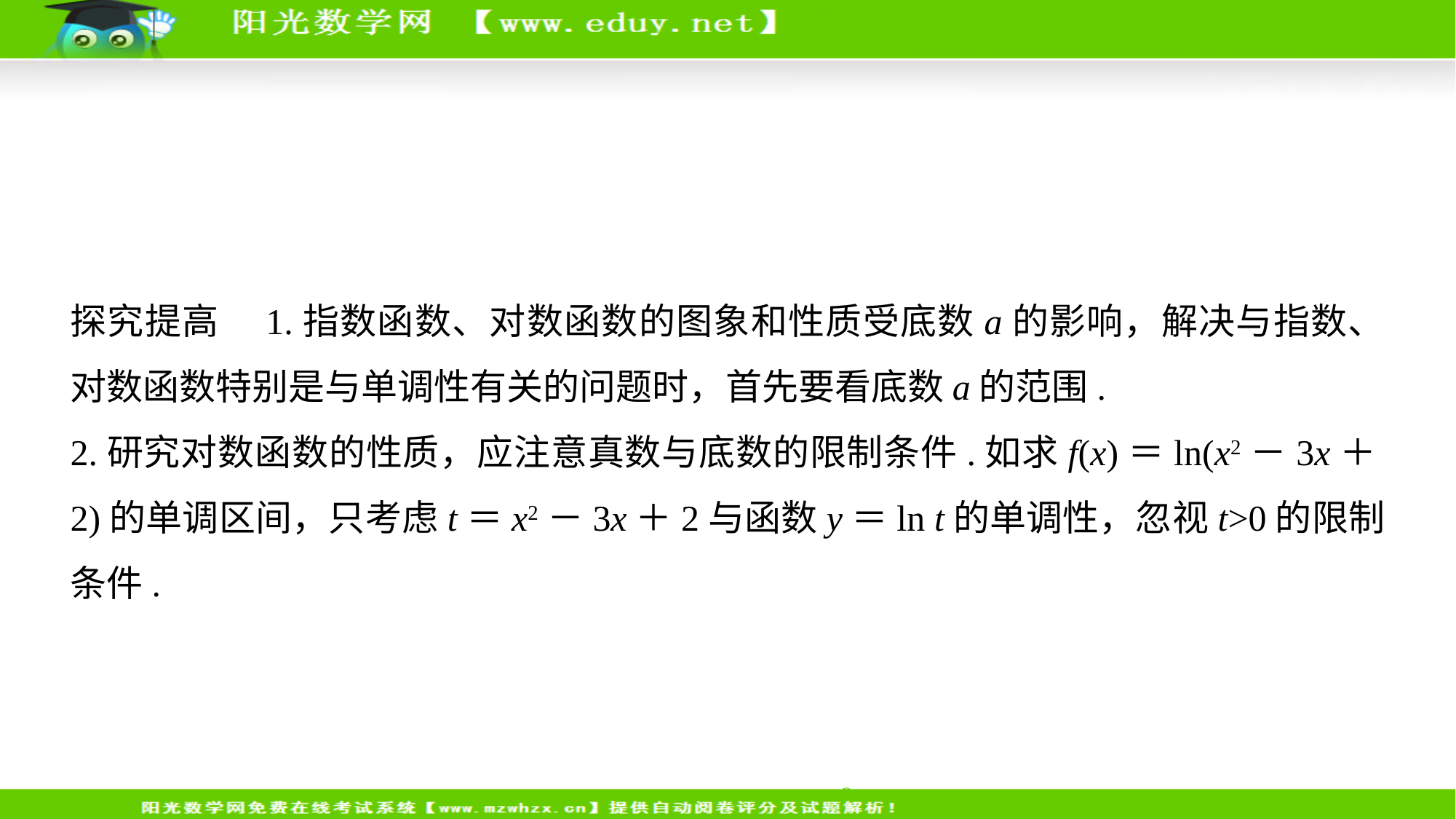

探究提高　1.指数函数、对数函数的图象和性质受底数a的影响，解决与指数、对数函数特别是与单调性有关的问题时，首先要看底数a的范围.
2.研究对数函数的性质，应注意真数与底数的限制条件.如求f(x)＝ln(x2－3x＋2)的单调区间，只考虑t＝x2－3x＋2与函数y＝ln t的单调性，忽视t>0的限制条件.